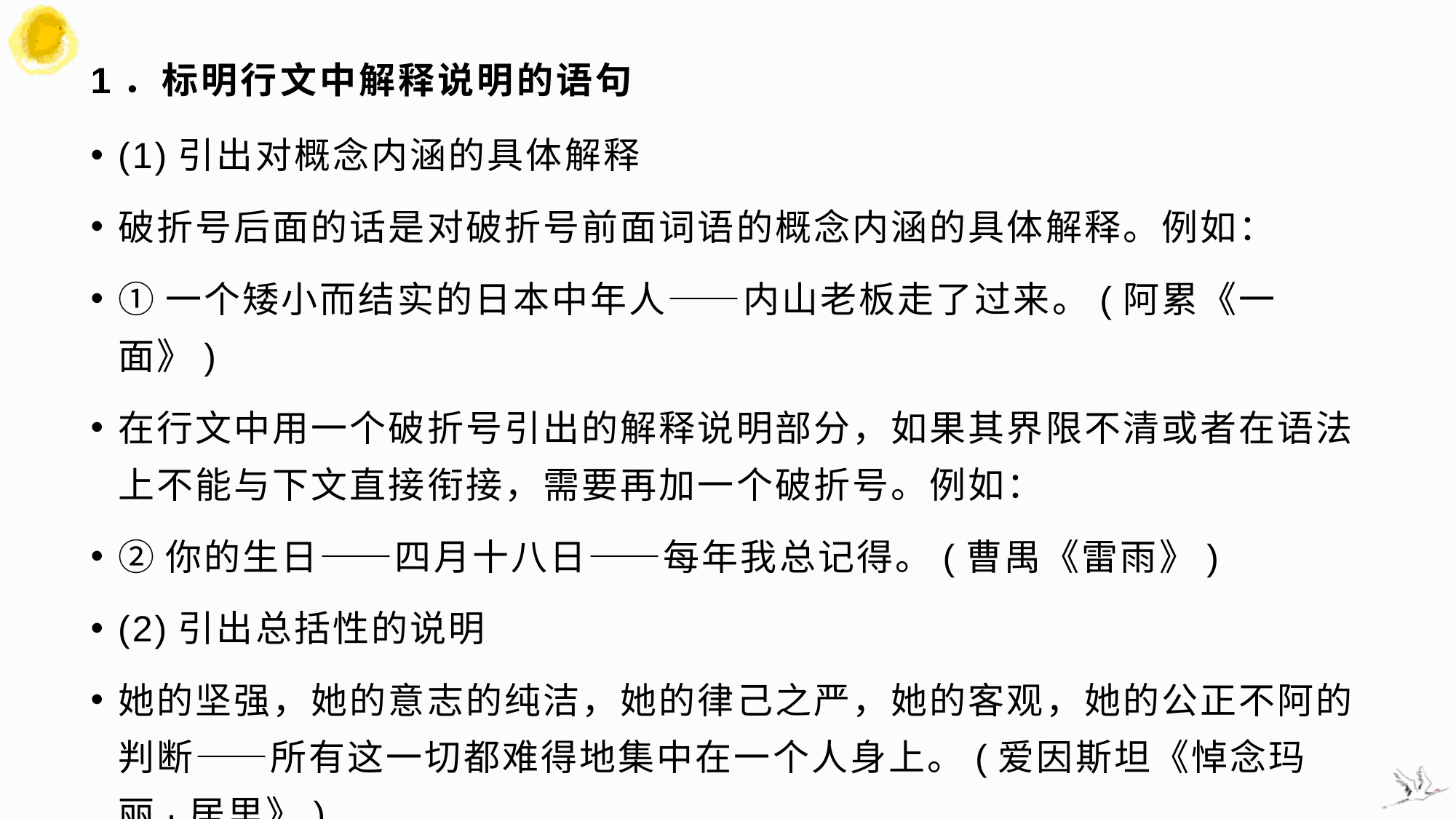

# 1．标明行文中解释说明的语句
(1)引出对概念内涵的具体解释
破折号后面的话是对破折号前面词语的概念内涵的具体解释。例如：
①一个矮小而结实的日本中年人——内山老板走了过来。(阿累《一面》)
在行文中用一个破折号引出的解释说明部分，如果其界限不清或者在语法上不能与下文直接衔接，需要再加一个破折号。例如：
②你的生日——四月十八日——每年我总记得。(曹禺《雷雨》)
(2)引出总括性的说明
她的坚强，她的意志的纯洁，她的律己之严，她的客观，她的公正不阿的判断——所有这一切都难得地集中在一个人身上。(爱因斯坦《悼念玛丽·居里》)